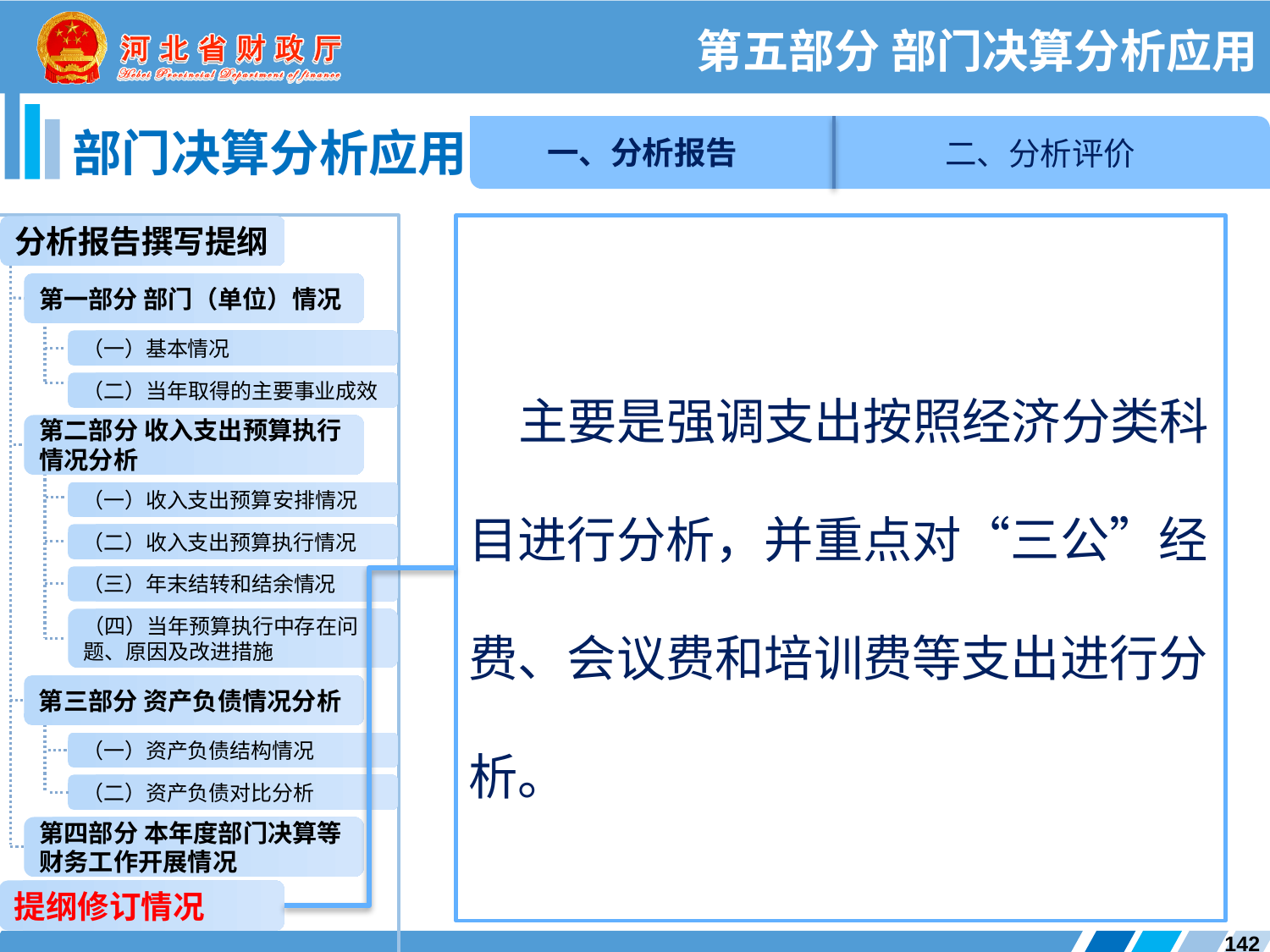

第五部分 部门决算分析应用

一、分析报告
二、分析评价
部门决算分析应用

主要是强调支出按照经济分类科目进行分析，并重点对“三公”经费、会议费和培训费等支出进行分析。
分析报告撰写提纲
第一部分 部门（单位）情况
（一）基本情况
（二）当年取得的主要事业成效
第二部分 收入支出预算执行情况分析
（一）收入支出预算安排情况
（二）收入支出预算执行情况
（三）年末结转和结余情况
（四）当年预算执行中存在问题、原因及改进措施
第三部分 资产负债情况分析
（一）资产负债结构情况
（二）资产负债对比分析
第四部分 本年度部门决算等财务工作开展情况
提纲修订情况
142